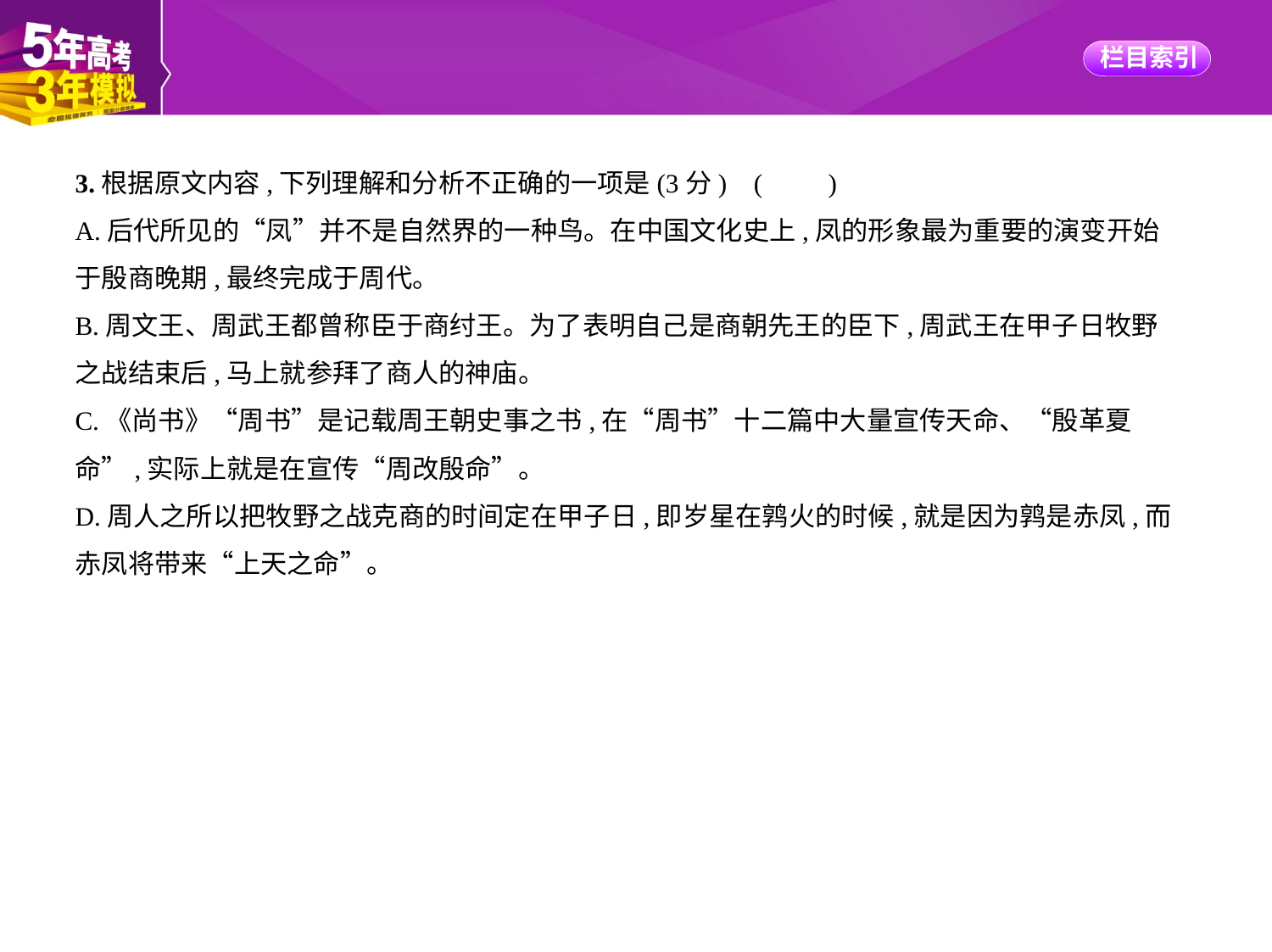

3.根据原文内容,下列理解和分析不正确的一项是(3分) (　　)
A.后代所见的“凤”并不是自然界的一种鸟。在中国文化史上,凤的形象最为重要的演变开始
于殷商晚期,最终完成于周代。
B.周文王、周武王都曾称臣于商纣王。为了表明自己是商朝先王的臣下,周武王在甲子日牧野
之战结束后,马上就参拜了商人的神庙。
C.《尚书》“周书”是记载周王朝史事之书,在“周书”十二篇中大量宣传天命、“殷革夏
命”,实际上就是在宣传“周改殷命”。
D.周人之所以把牧野之战克商的时间定在甲子日,即岁星在鹑火的时候,就是因为鹑是赤凤,而
赤凤将带来“上天之命”。